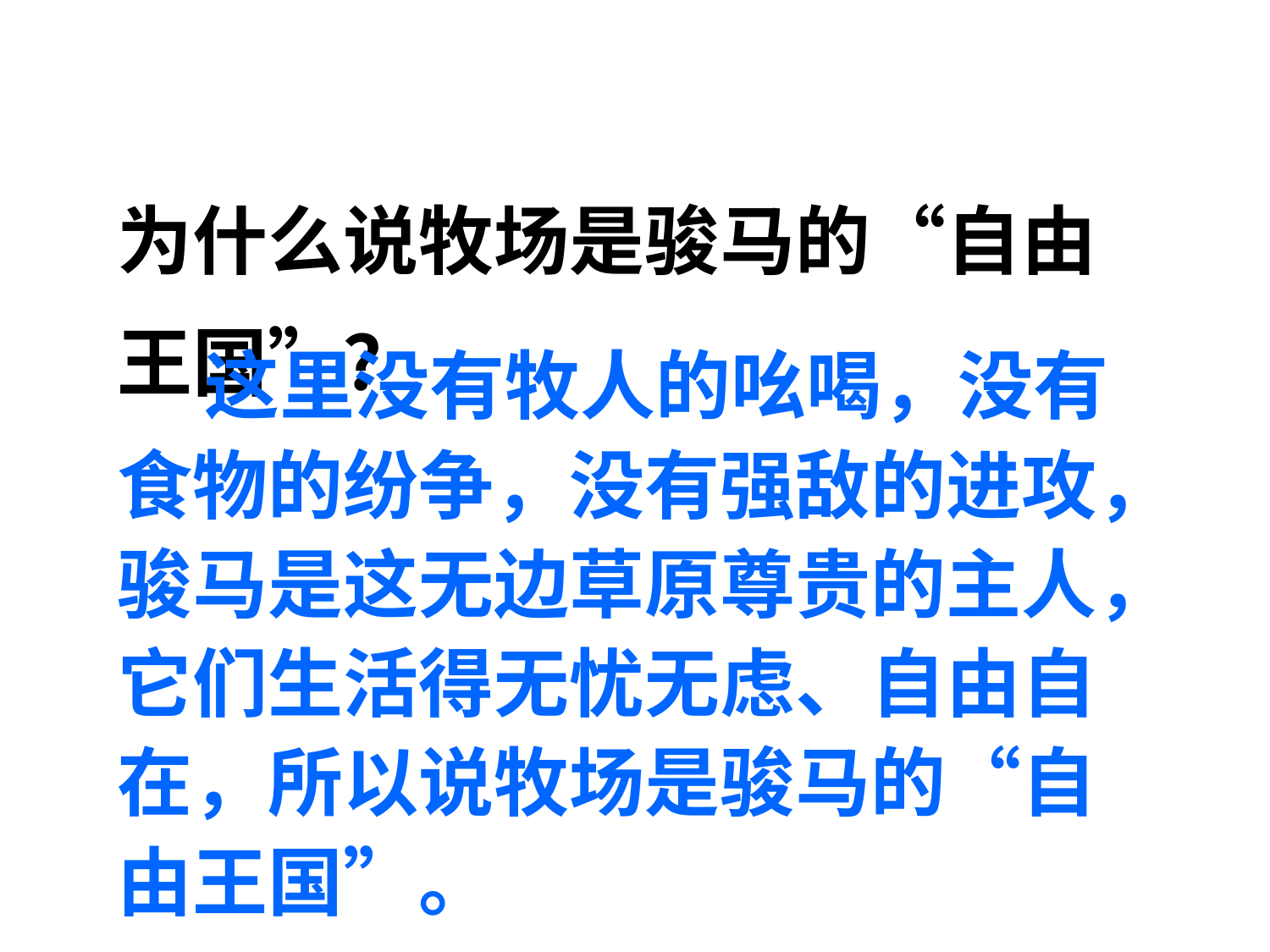

为什么说牧场是骏马的“自由王国”？
    这里没有牧人的吆喝，没有食物的纷争，没有强敌的进攻，骏马是这无边草原尊贵的主人，它们生活得无忧无虑、自由自在，所以说牧场是骏马的“自由王国”。